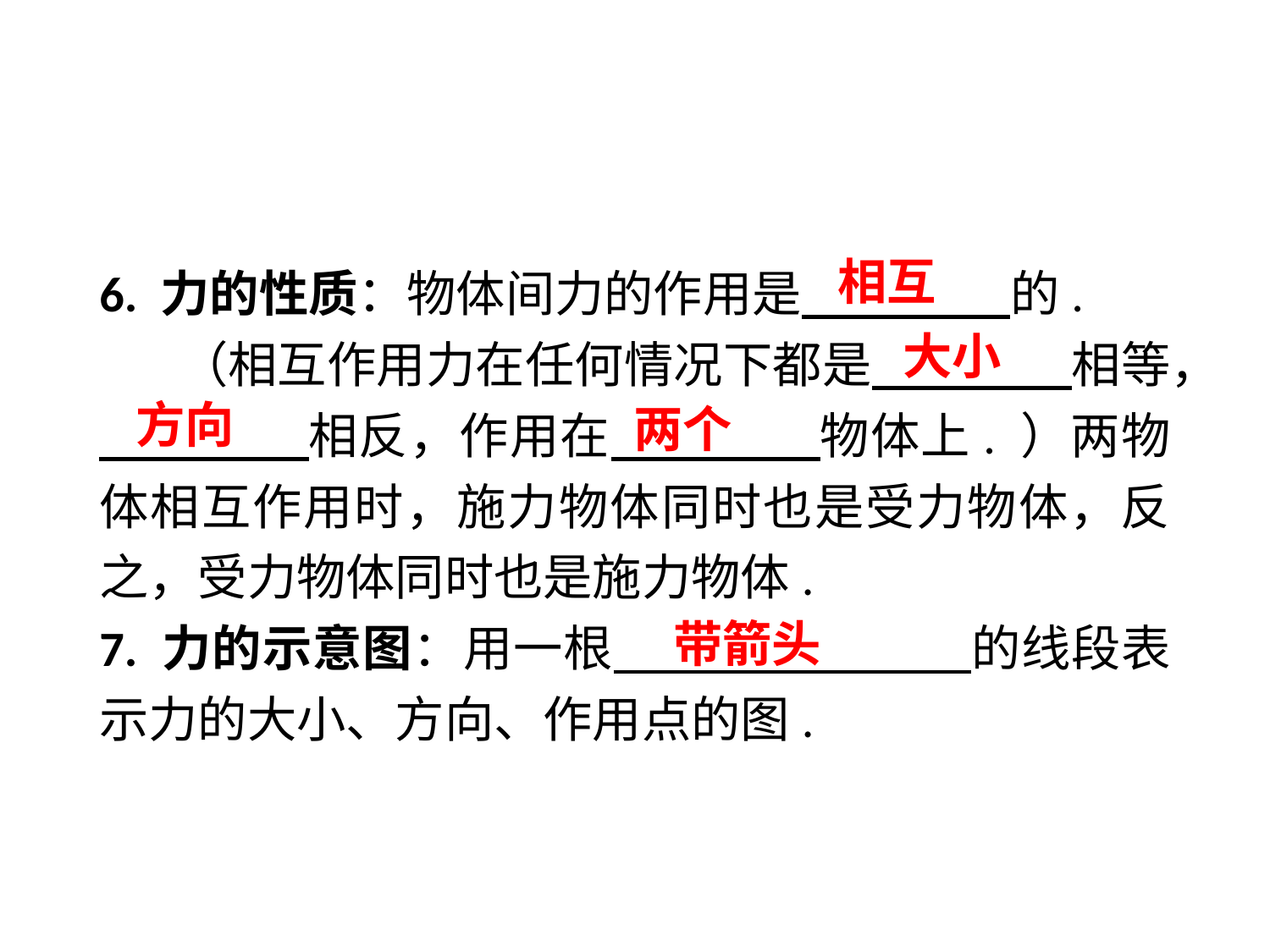

6. 力的性质：物体间力的作用是　          　的.
      （相互作用力在任何情况下都是　         　相等，
　         　相反，作用在　         　物体上. ）两物体相互作用时，施力物体同时也是受力物体，反之，受力物体同时也是施力物体.
7. 力的示意图：用一根　                          的线段表示力的大小、方向、作用点的图.
相互
大小
方向
两个
带箭头